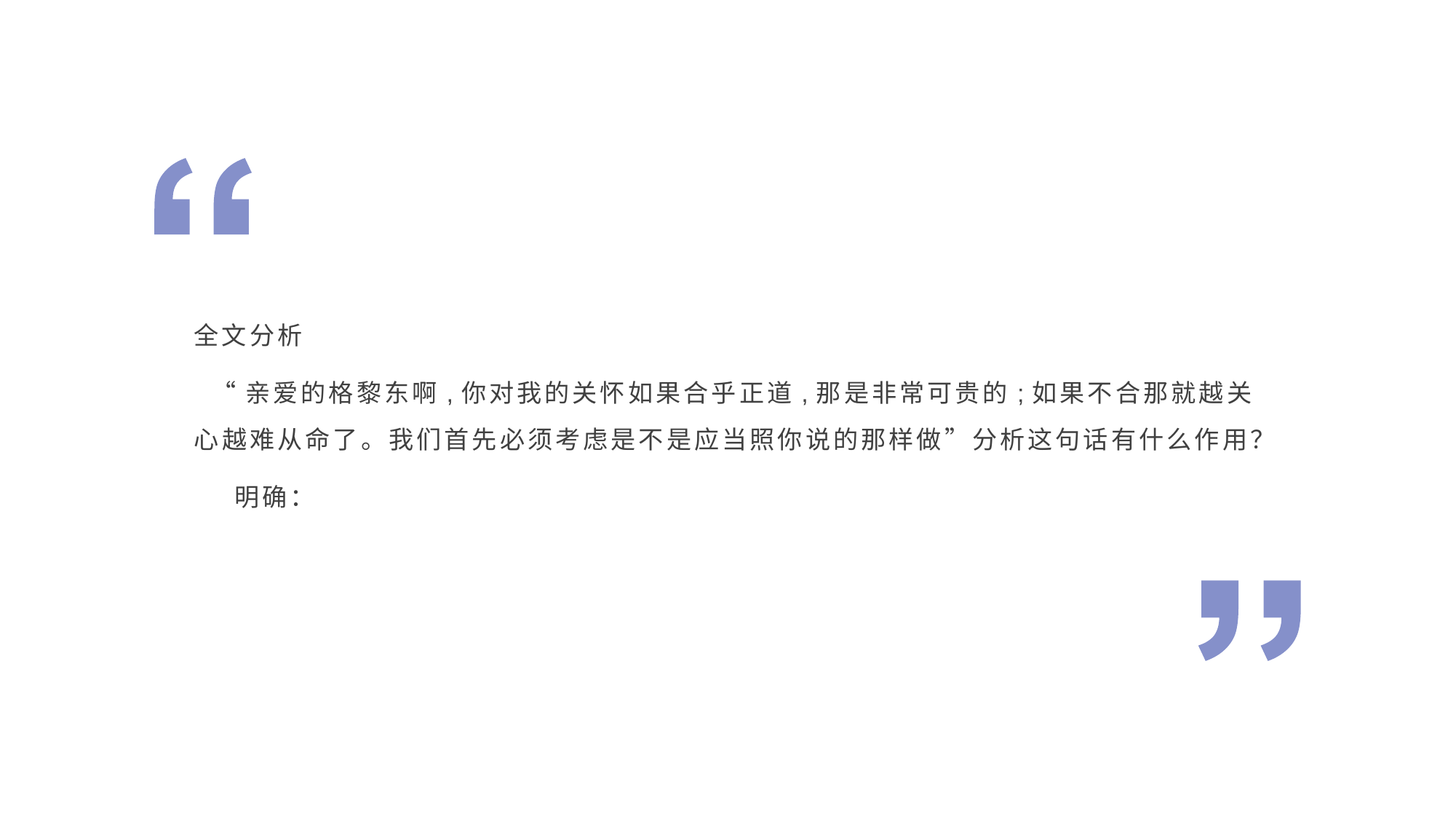

全文分析
  “亲爱的格黎东啊,你对我的关怀如果合乎正道,那是非常可贵的;如果不合那就越关心越难从命了。我们首先必须考虑是不是应当照你说的那样做”分析这句话有什么作用？
    明确：